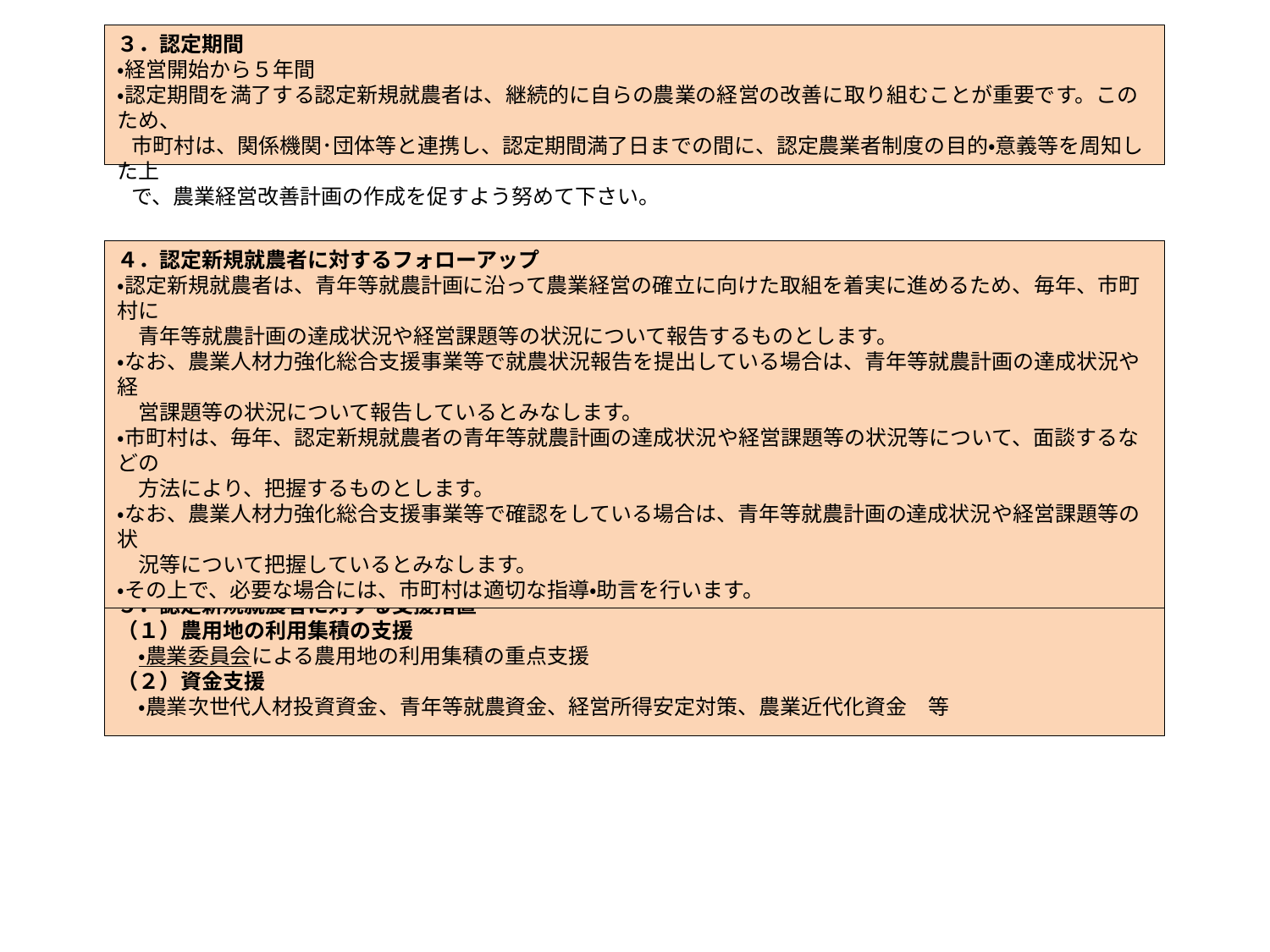

３．認定期間
・経営開始から５年間
・認定期間を満了する認定新規就農者は、継続的に自らの農業の経営の改善に取り組むことが重要です。このため、
  市町村は、関係機関･団体等と連携し、認定期間満了日までの間に、認定農業者制度の目的・意義等を周知した上
  で、農業経営改善計画の作成を促すよう努めて下さい。
４．認定新規就農者に対するフォローアップ
・認定新規就農者は、青年等就農計画に沿って農業経営の確立に向けた取組を着実に進めるため、毎年、市町村に
　青年等就農計画の達成状況や経営課題等の状況について報告するものとします。
・なお、農業人材力強化総合支援事業等で就農状況報告を提出している場合は、青年等就農計画の達成状況や経
　営課題等の状況について報告しているとみなします。
・市町村は、毎年、認定新規就農者の青年等就農計画の達成状況や経営課題等の状況等について、面談するなどの
　方法により、把握するものとします。
・なお、農業人材力強化総合支援事業等で確認をしている場合は、青年等就農計画の達成状況や経営課題等の状
　況等について把握しているとみなします。
・その上で、必要な場合には、市町村は適切な指導・助言を行います。
５．認定新規就農者に対する支援措置
（１）農用地の利用集積の支援
　・農業委員会による農用地の利用集積の重点支援
（２）資金支援
　・農業次世代人材投資資金、青年等就農資金、経営所得安定対策、農業近代化資金　等